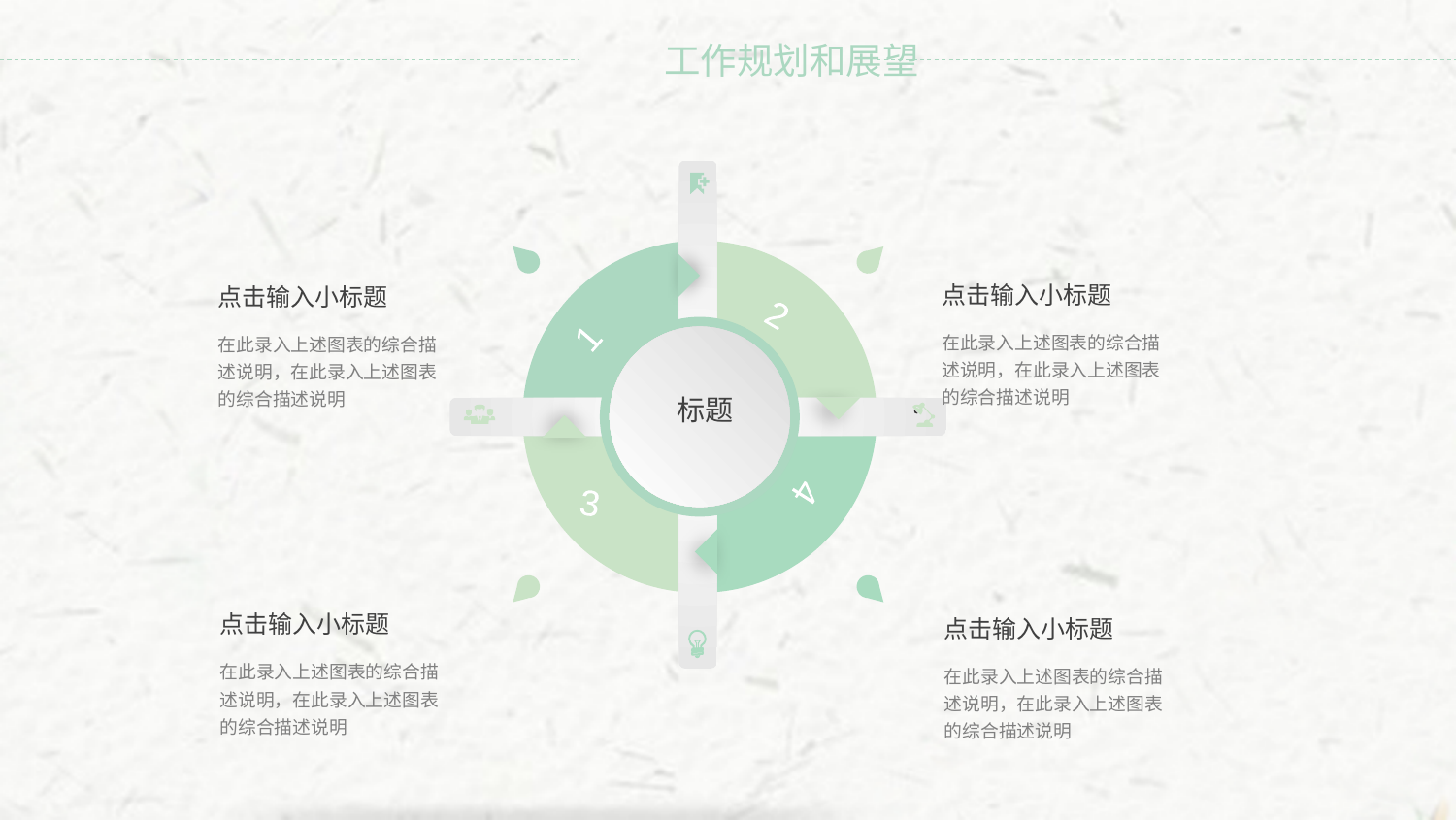

1

2

点击输入小标题
点击输入小标题

在此录入上述图表的综合描述说明，在此录入上述图表的综合描述说明
在此录入上述图表的综合描述说明，在此录入上述图表的综合描述说明

标题

3

4

点击输入小标题
点击输入小标题
在此录入上述图表的综合描述说明，在此录入上述图表的综合描述说明
在此录入上述图表的综合描述说明，在此录入上述图表的综合描述说明